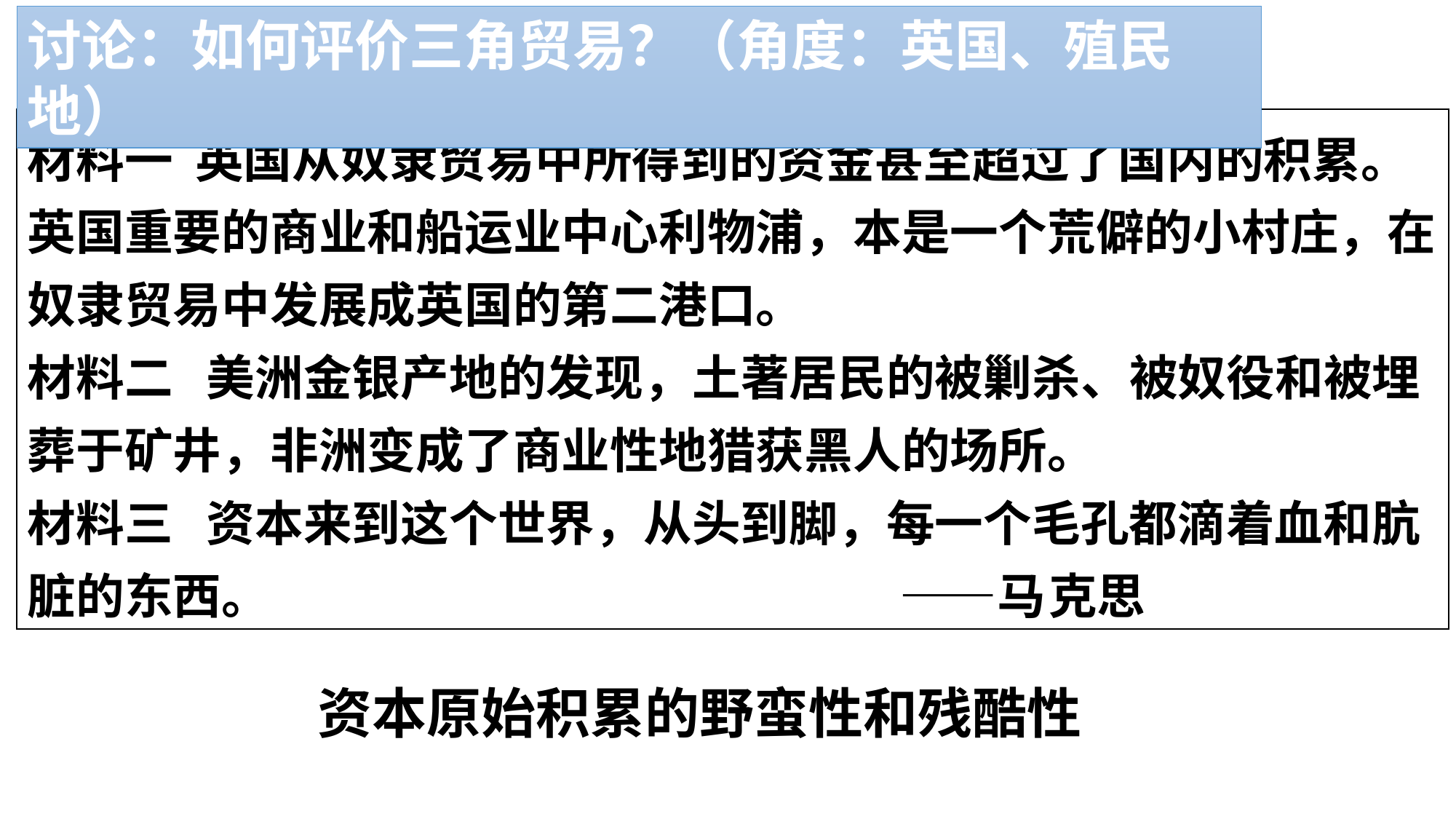

讨论：如何评价三角贸易？（角度：英国、殖民地）
材料一  英国从奴隶贸易中所得到的资金甚至超过了国内的积累。英国重要的商业和船运业中心利物浦，本是一个荒僻的小村庄，在奴隶贸易中发展成英国的第二港口。
材料二   美洲金银产地的发现，土著居民的被剿杀、被奴役和被埋葬于矿井，非洲变成了商业性地猎获黑人的场所。
材料三   资本来到这个世界，从头到脚，每一个毛孔都滴着血和肮脏的东西。                                                         ——马克思
资本原始积累的野蛮性和残酷性